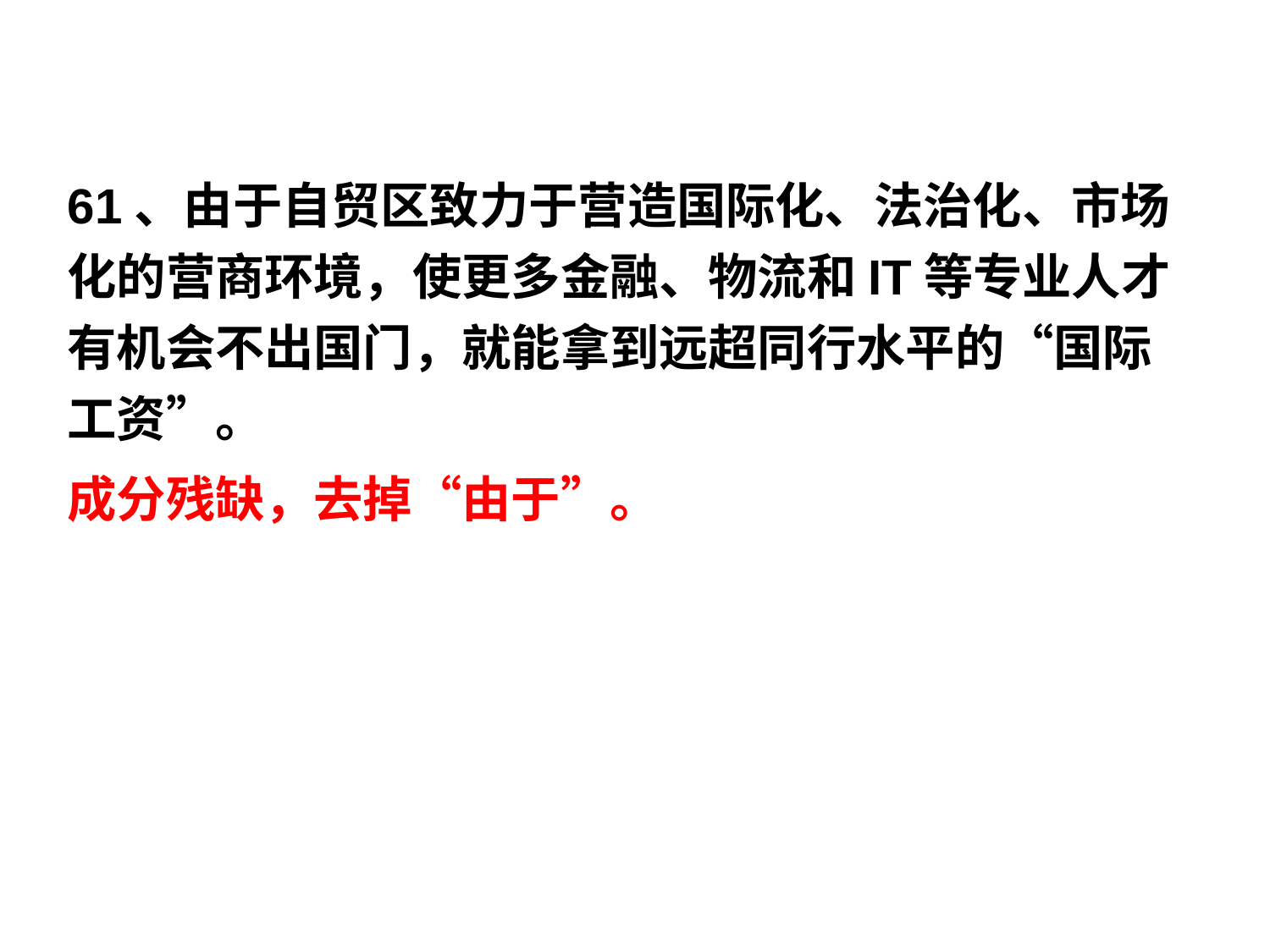

61、由于自贸区致力于营造国际化、法治化、市场化的营商环境，使更多金融、物流和IT等专业人才有机会不出国门，就能拿到远超同行水平的“国际工资”。
成分残缺，去掉“由于”。